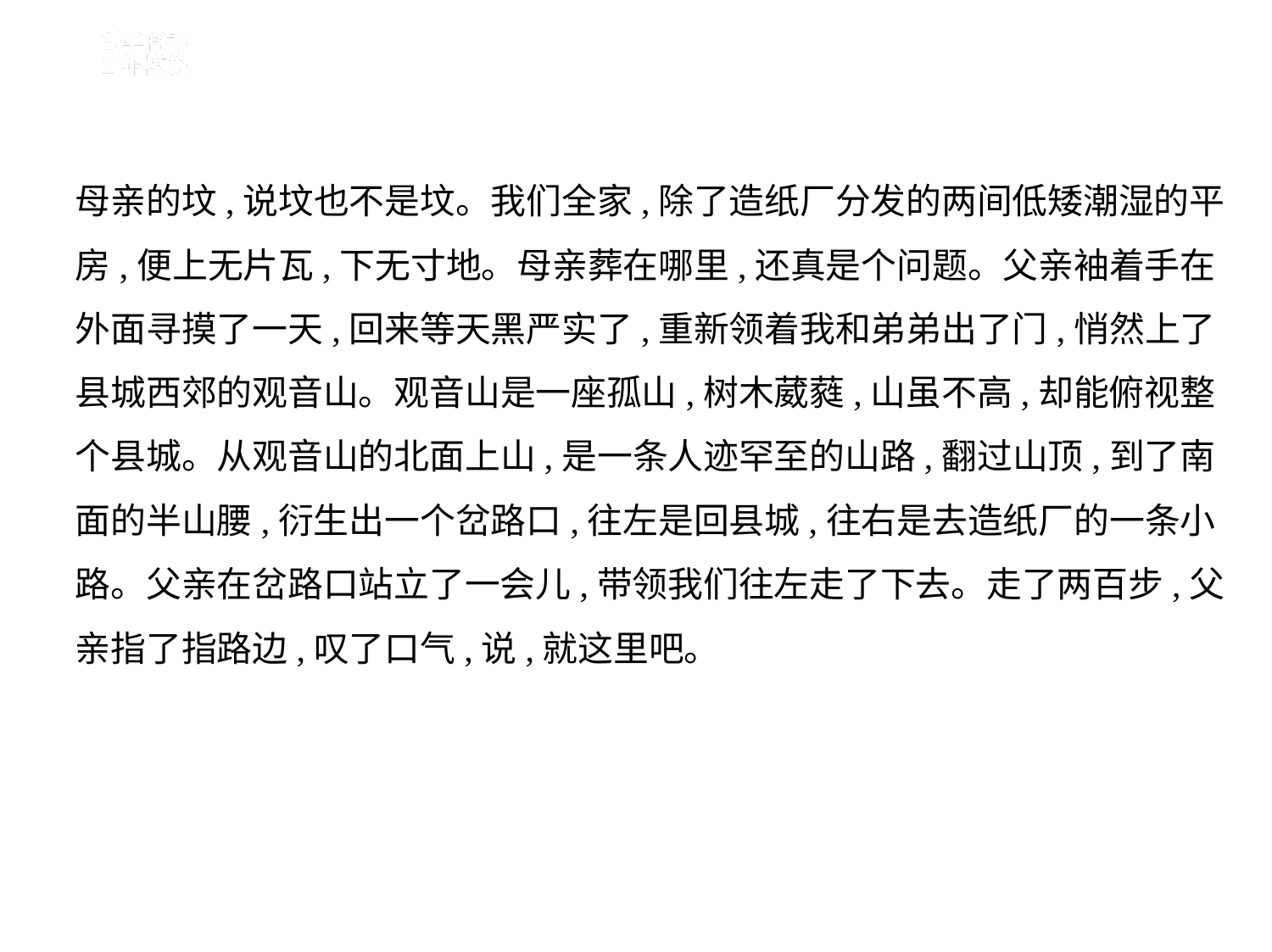

母亲的坟,说坟也不是坟。我们全家,除了造纸厂分发的两间低矮潮湿的平
房,便上无片瓦,下无寸地。母亲葬在哪里,还真是个问题。父亲袖着手在
外面寻摸了一天,回来等天黑严实了,重新领着我和弟弟出了门,悄然上了
县城西郊的观音山。观音山是一座孤山,树木葳蕤,山虽不高,却能俯视整
个县城。从观音山的北面上山,是一条人迹罕至的山路,翻过山顶,到了南
面的半山腰,衍生出一个岔路口,往左是回县城,往右是去造纸厂的一条小
路。父亲在岔路口站立了一会儿,带领我们往左走了下去。走了两百步,父
亲指了指路边,叹了口气,说,就这里吧。